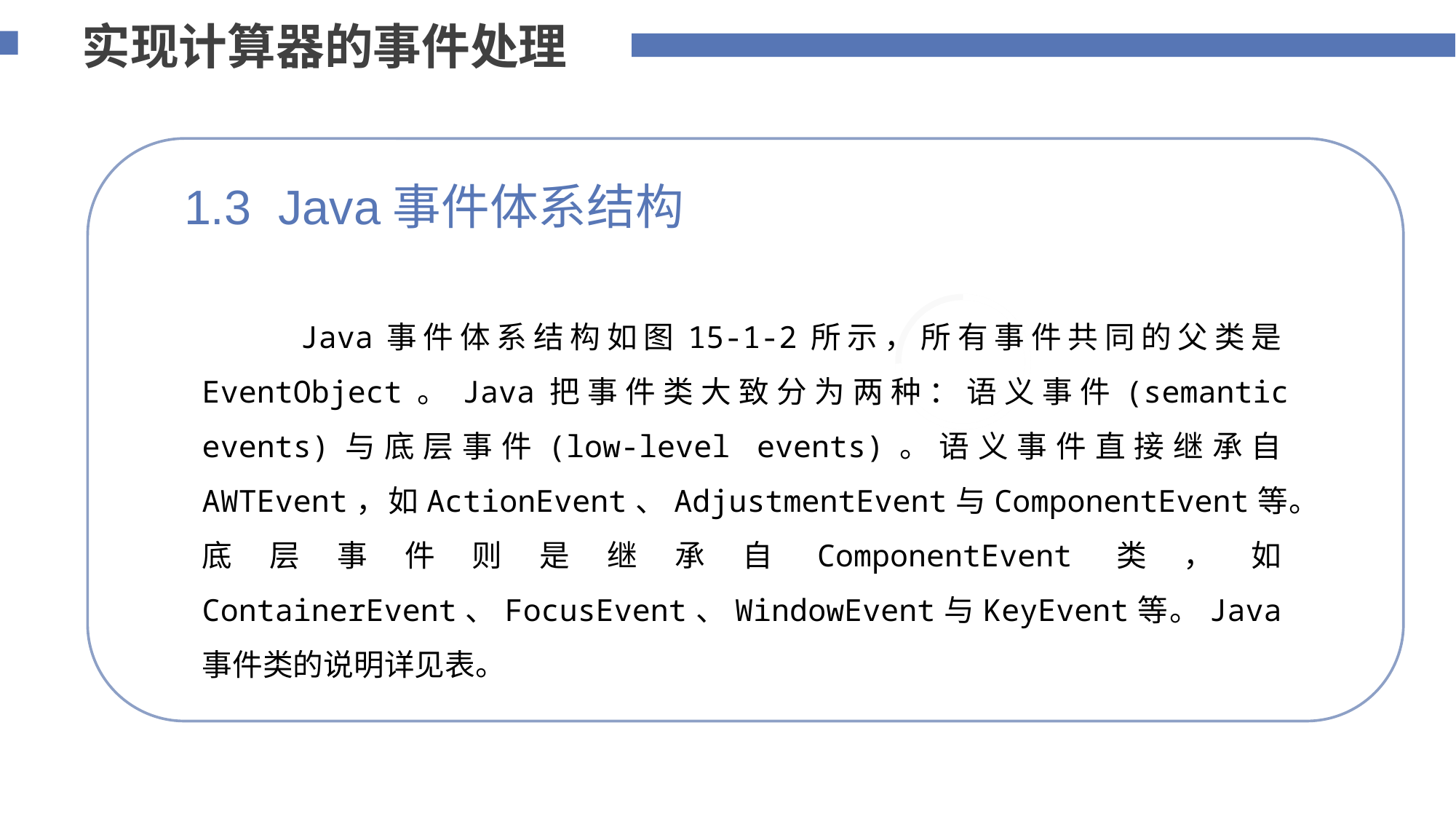

实现计算器的事件处理

1.3  Java事件体系结构

    Java事件体系结构如图15-1-2所示，所有事件共同的父类是EventObject。Java把事件类大致分为两种：语义事件(semantic events)与底层事件(low-level events)。语义事件直接继承自AWTEvent，如ActionEvent、AdjustmentEvent与ComponentEvent等。底层事件则是继承自ComponentEvent类，如ContainerEvent、FocusEvent、WindowEvent与KeyEvent等。Java事件类的说明详见表。

75%